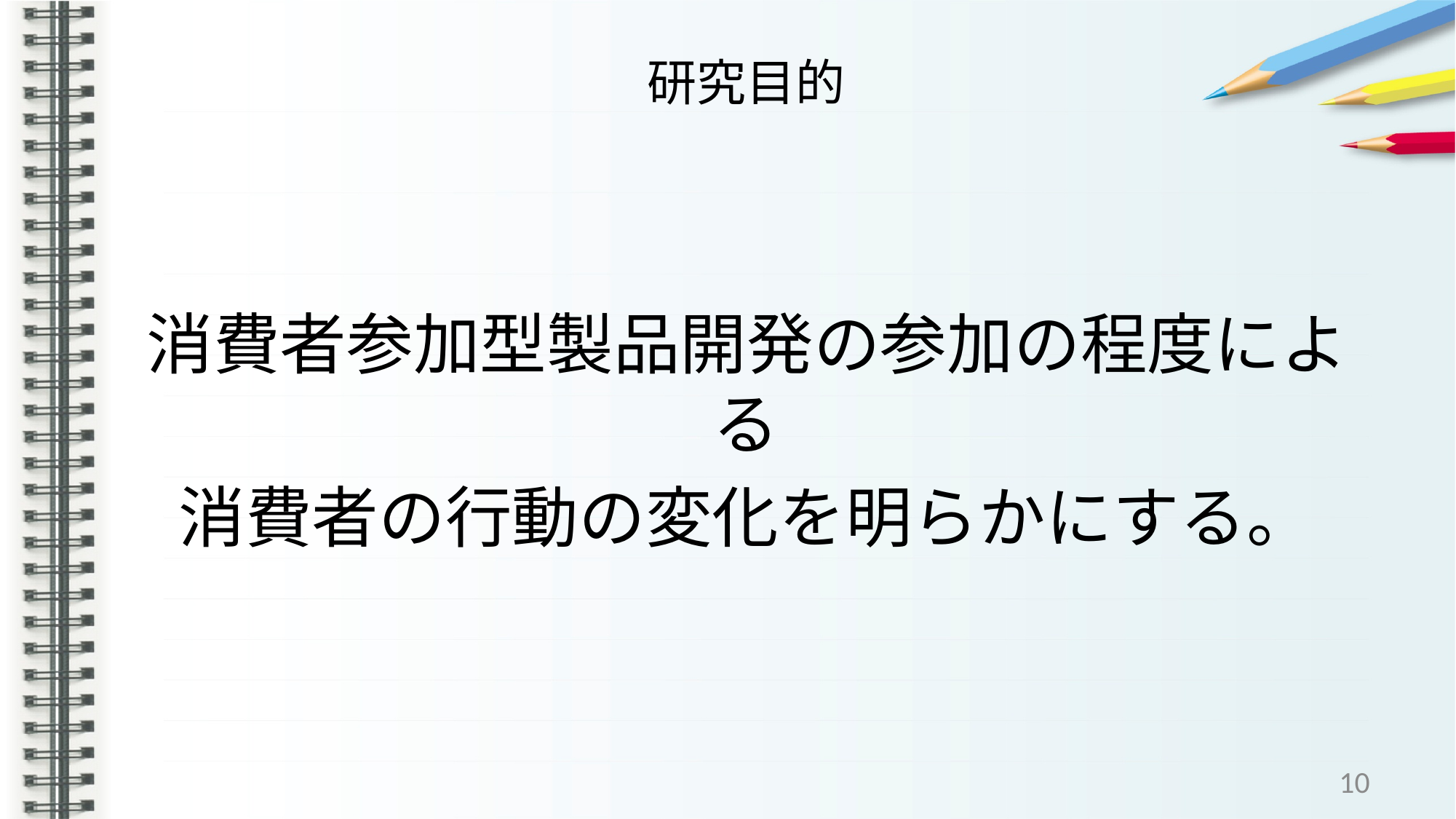

# 研究目的
消費者参加型製品開発の参加の程度による
消費者の行動の変化を明らかにする。
10